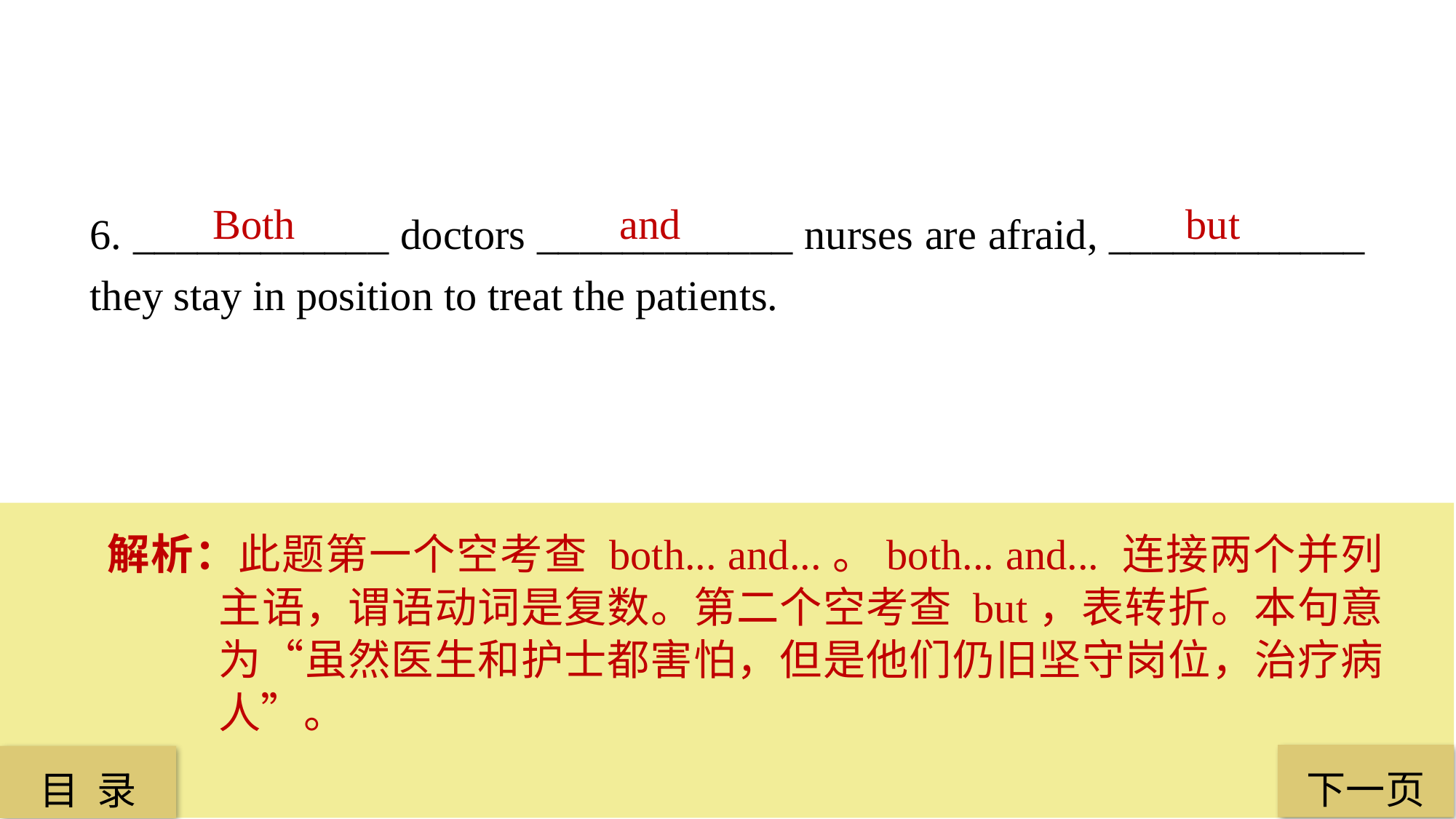

Both
  and
  but
6. ____________ doctors ____________ nurses are afraid, ____________ they stay in position to treat the patients.
解析：此题第一个空考查 both... and...。both... and... 连接两个并列主语，谓语动词是复数。第二个空考查 but，表转折。本句意为“虽然医生和护士都害怕，但是他们仍旧坚守岗位，治疗病人”。